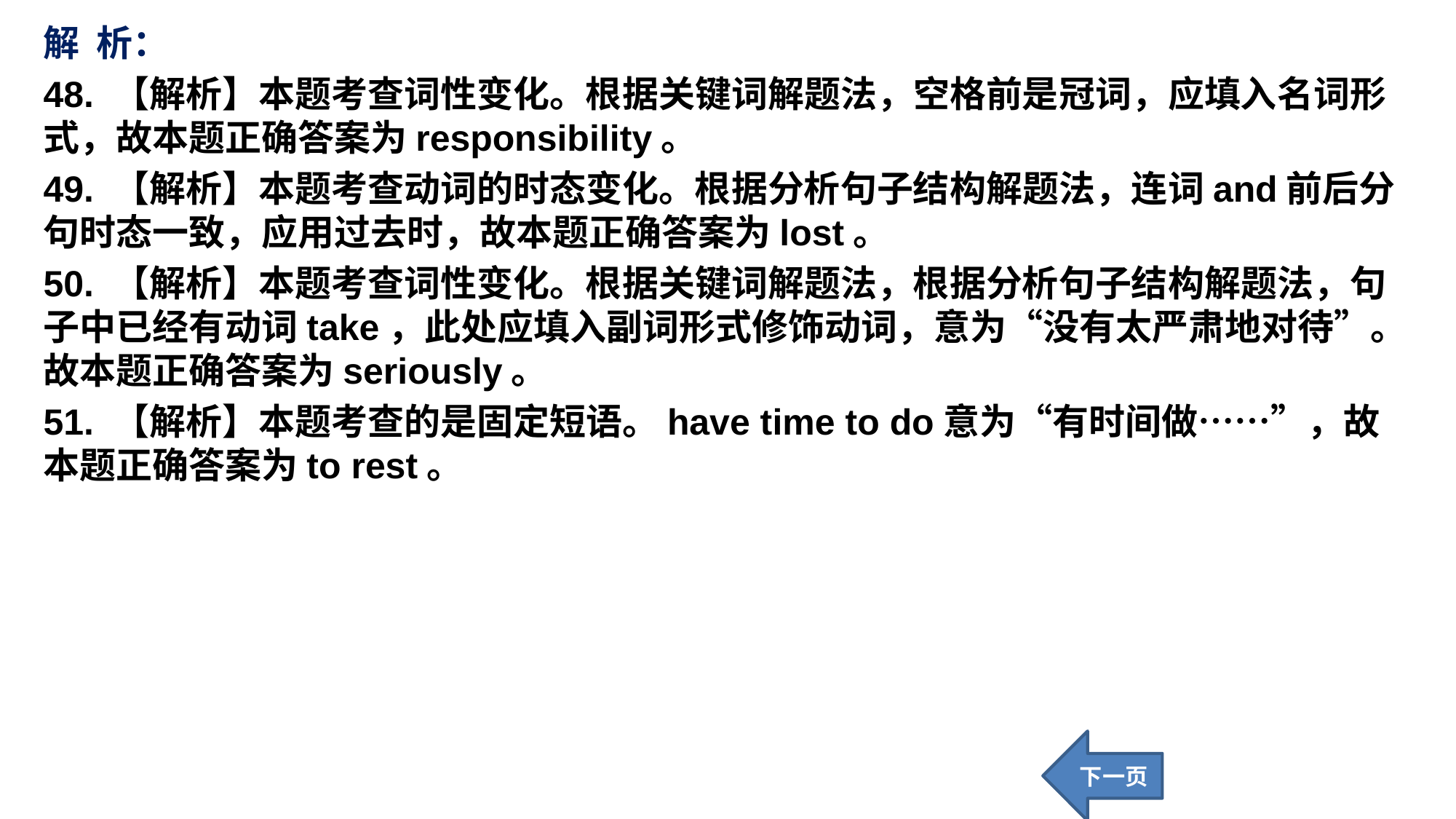

解  析：
48. 【解析】本题考查词性变化。根据关键词解题法，空格前是冠词，应填入名词形式，故本题正确答案为responsibility。
49. 【解析】本题考查动词的时态变化。根据分析句子结构解题法，连词and前后分句时态一致，应用过去时，故本题正确答案为lost。
50. 【解析】本题考查词性变化。根据关键词解题法，根据分析句子结构解题法，句子中已经有动词take，此处应填入副词形式修饰动词，意为“没有太严肃地对待”。故本题正确答案为seriously。
51. 【解析】本题考查的是固定短语。have time to do意为“有时间做……”，故本题正确答案为to rest。
下一页
53